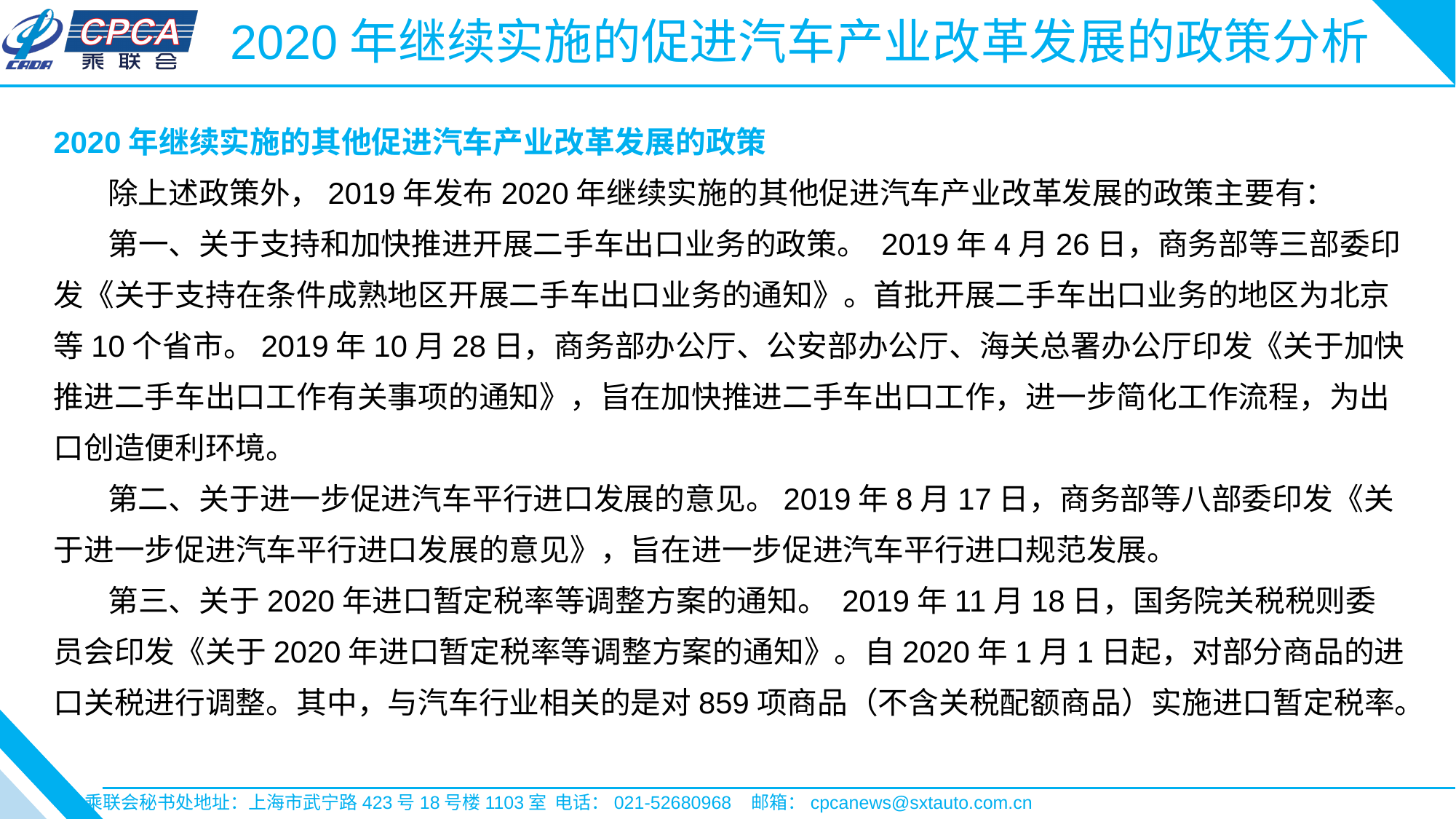

2020年继续实施的促进汽车产业改革发展的政策分析
2020年继续实施的其他促进汽车产业改革发展的政策
       除上述政策外，2019年发布2020年继续实施的其他促进汽车产业改革发展的政策主要有：
       第一、关于支持和加快推进开展二手车出口业务的政策。 2019年4月26日，商务部等三部委印发《关于支持在条件成熟地区开展二手车出口业务的通知》。首批开展二手车出口业务的地区为北京等10个省市。2019年10月28日，商务部办公厅、公安部办公厅、海关总署办公厅印发《关于加快推进二手车出口工作有关事项的通知》，旨在加快推进二手车出口工作，进一步简化工作流程，为出口创造便利环境。
       第二、关于进一步促进汽车平行进口发展的意见。2019年8月17日，商务部等八部委印发《关于进一步促进汽车平行进口发展的意见》，旨在进一步促进汽车平行进口规范发展。
       第三、关于2020年进口暂定税率等调整方案的通知。 2019年11月18日，国务院关税税则委员会印发《关于2020年进口暂定税率等调整方案的通知》。自2020年1月1日起，对部分商品的进口关税进行调整。其中，与汽车行业相关的是对859项商品（不含关税配额商品）实施进口暂定税率。